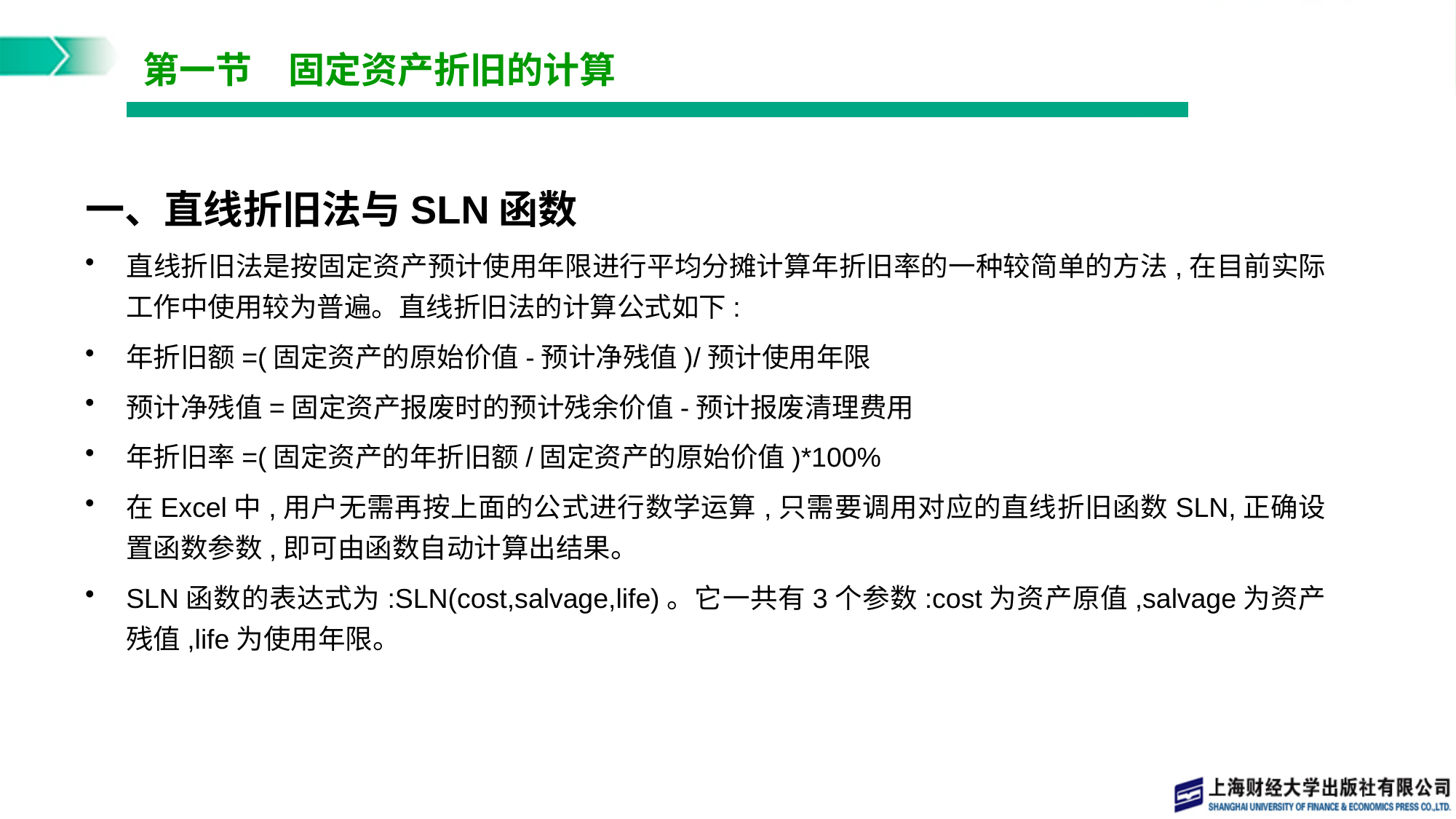

# 第一节　固定资产折旧的计算
一、直线折旧法与SLN函数
直线折旧法是按固定资产预计使用年限进行平均分摊计算年折旧率的一种较简单的方法,在目前实际工作中使用较为普遍。直线折旧法的计算公式如下:
年折旧额=(固定资产的原始价值-预计净残值)/预计使用年限
预计净残值=固定资产报废时的预计残余价值-预计报废清理费用
年折旧率=(固定资产的年折旧额/固定资产的原始价值)*100%
在Excel中,用户无需再按上面的公式进行数学运算,只需要调用对应的直线折旧函数SLN,正确设置函数参数,即可由函数自动计算出结果。
SLN函数的表达式为:SLN(cost,salvage,life)。它一共有3个参数:cost为资产原值,salvage为资产残值,life为使用年限。